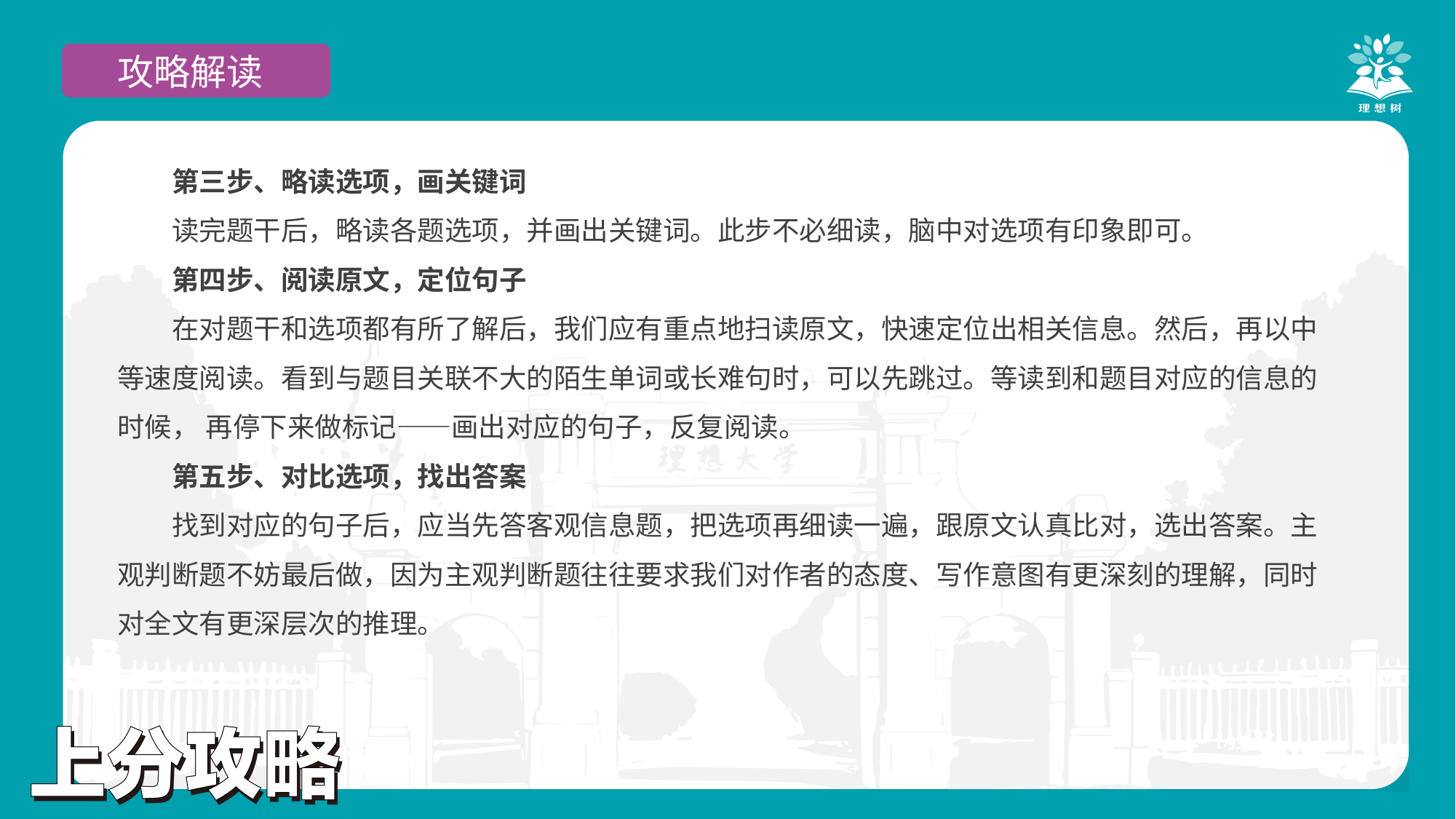

攻略解读
第三步、略读选项，画关键词
读完题干后，略读各题选项，并画出关键词。此步不必细读，脑中对选项有印象即可。
第四步、阅读原文，定位句子
在对题干和选项都有所了解后，我们应有重点地扫读原文，快速定位出相关信息。然后，再以中等速度阅读。看到与题目关联不大的陌生单词或长难句时，可以先跳过。等读到和题目对应的信息的时候， 再停下来做标记——画出对应的句子，反复阅读。
第五步、对比选项，找出答案
找到对应的句子后，应当先答客观信息题，把选项再细读一遍，跟原文认真比对，选出答案。主观判断题不妨最后做，因为主观判断题往往要求我们对作者的态度、写作意图有更深刻的理解，同时对全文有更深层次的推理。